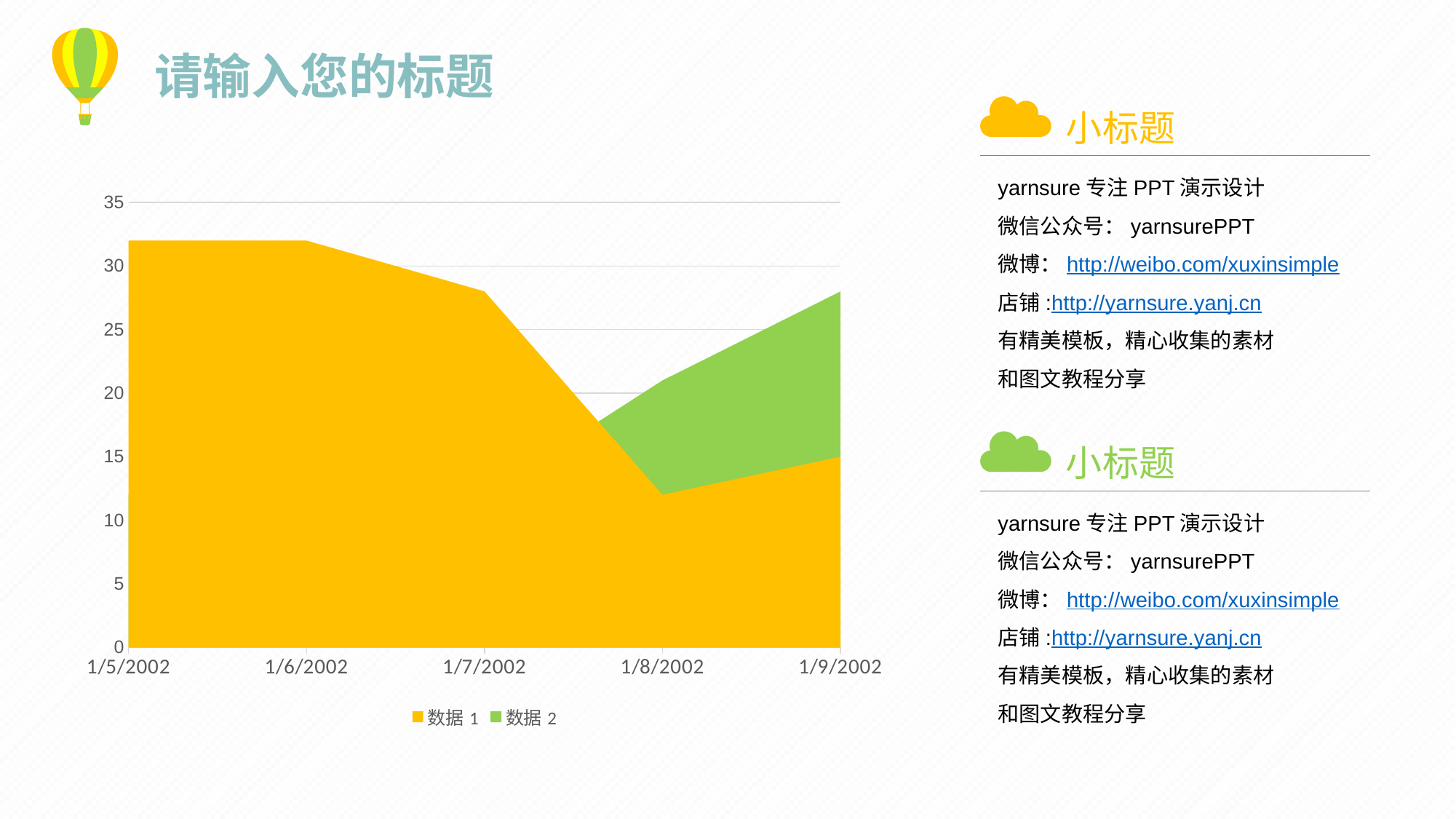

请输入您的标题
小标题

yarnsure专注PPT演示设计
微信公众号：yarnsurePPT
微博：http://weibo.com/xuxinsimple
店铺:http://yarnsure.yanj.cn
有精美模板，精心收集的素材
和图文教程分享

### Chart

| Category | 数据1 | 数据2 |
|---|---|---|
| 37261 | 32.0 | 12.0 |
| 37262 | 32.0 | 12.0 |
| 37263 | 28.0 | 12.0 |
| 37264 | 12.0 | 21.0 |
| 37265 | 15.0 | 28.0 |
小标题

yarnsure专注PPT演示设计
微信公众号：yarnsurePPT
微博：http://weibo.com/xuxinsimple
店铺:http://yarnsure.yanj.cn
有精美模板，精心收集的素材
和图文教程分享